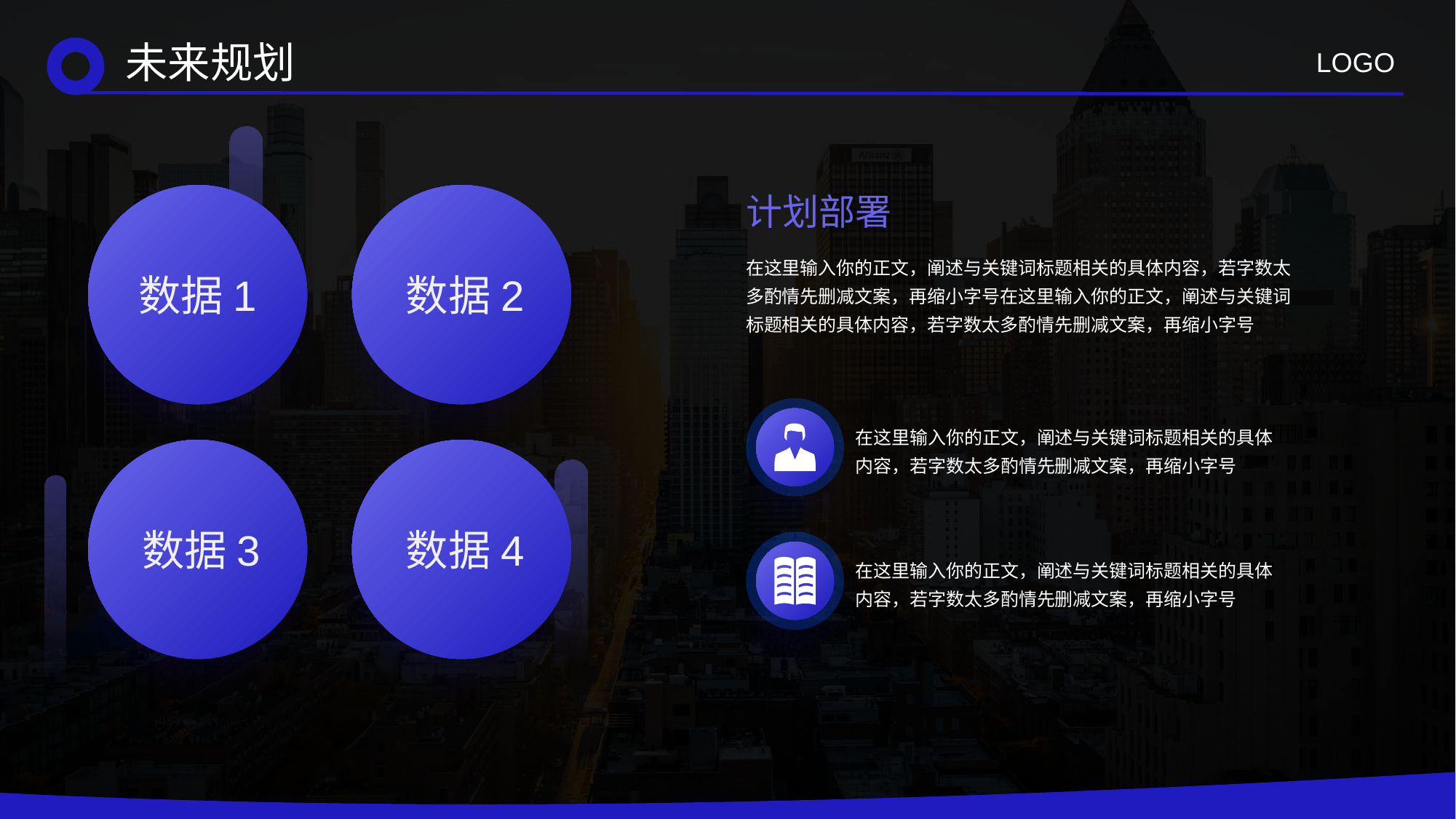

未来规划

数据1

数据2

数据3

数据4
计划部署
在这里输入你的正文，阐述与关键词标题相关的具体内容，若字数太多酌情先删减文案，再缩小字号在这里输入你的正文，阐述与关键词标题相关的具体内容，若字数太多酌情先删减文案，再缩小字号

在这里输入你的正文，阐述与关键词标题相关的具体内容，若字数太多酌情先删减文案，再缩小字号

在这里输入你的正文，阐述与关键词标题相关的具体内容，若字数太多酌情先删减文案，再缩小字号